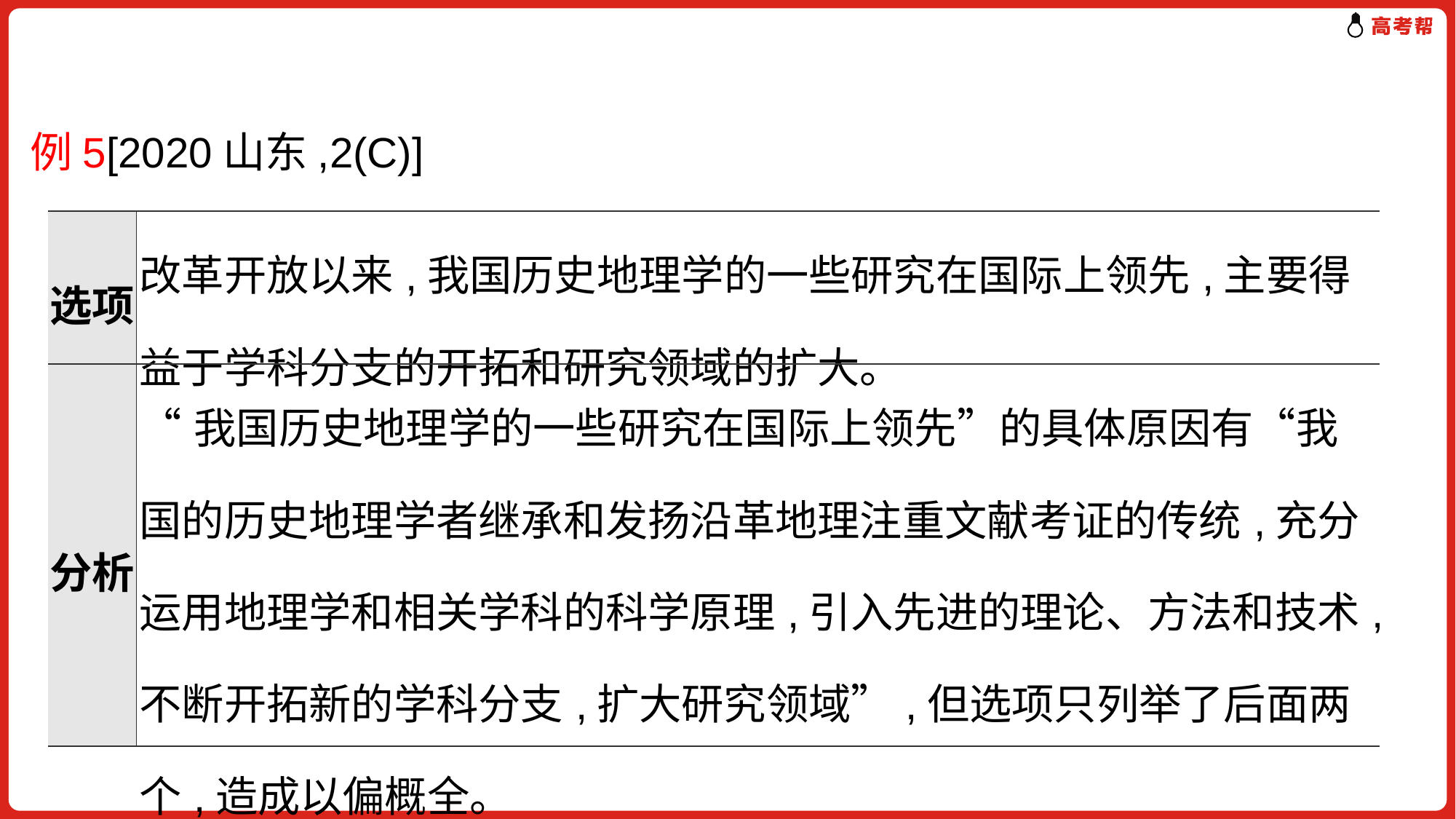

例5[2020山东,2(C)]
| 选项 | 改革开放以来,我国历史地理学的一些研究在国际上领先,主要得益于学科分支的开拓和研究领域的扩大。 |
| --- | --- |
| 分析 | “我国历史地理学的一些研究在国际上领先”的具体原因有“我国的历史地理学者继承和发扬沿革地理注重文献考证的传统,充分运用地理学和相关学科的科学原理,引入先进的理论、方法和技术,不断开拓新的学科分支,扩大研究领域”,但选项只列举了后面两个,造成以偏概全。 |